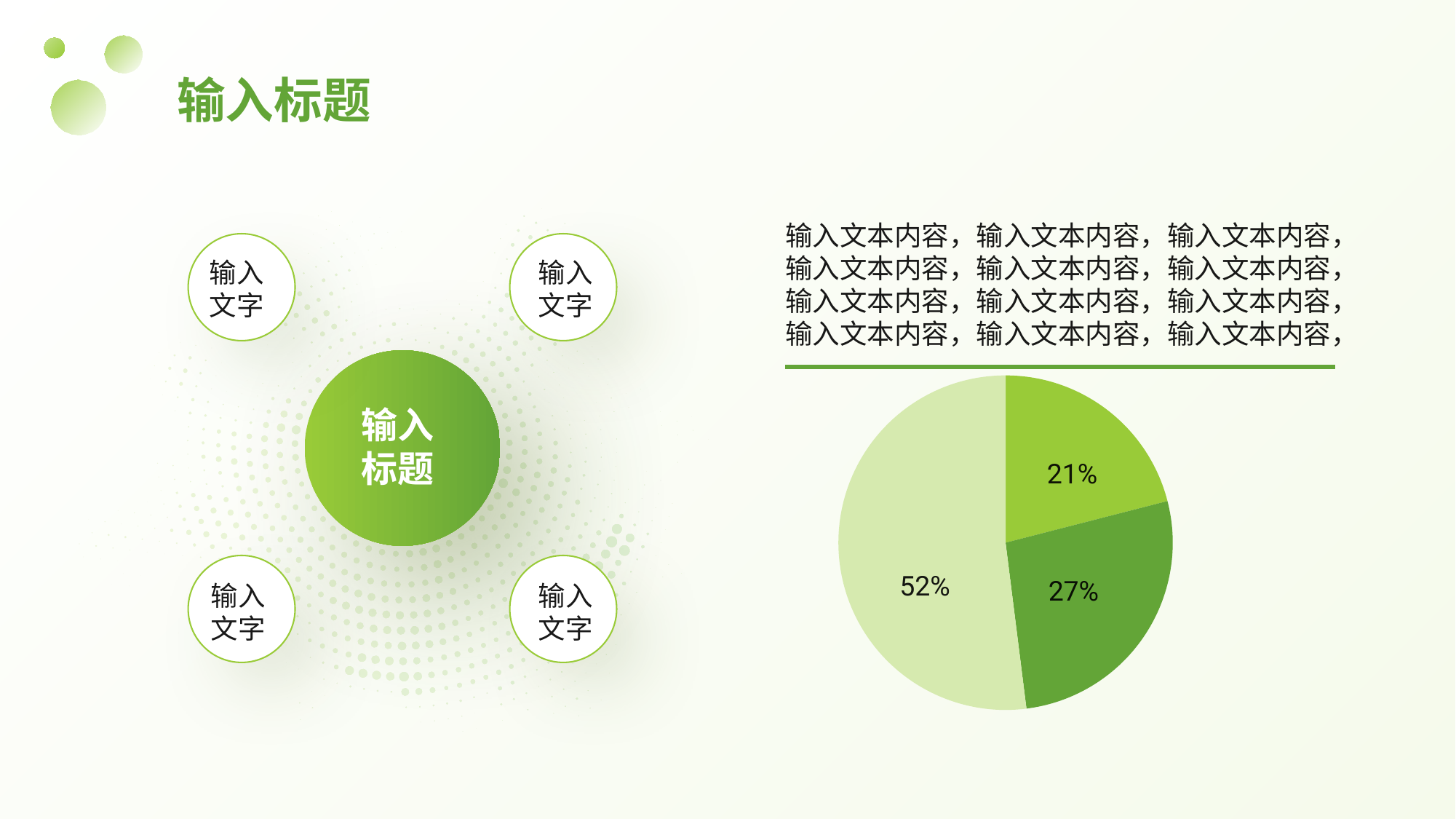

# 输入标题

输入文本内容，输入文本内容，输入文本内容，输入文本内容，输入文本内容，输入文本内容，
输入文本内容，输入文本内容，输入文本内容，输入文本内容，输入文本内容，输入文本内容，

输入文字
输入文字

### Chart

| Category | 销售额 |
|---|---|
| 风电 | 0.21 |
| 太阳能发电 | 0.27 |
| 其他 | 0.52 |
输入标题
21%

52%
27%
输入文字
输入文字